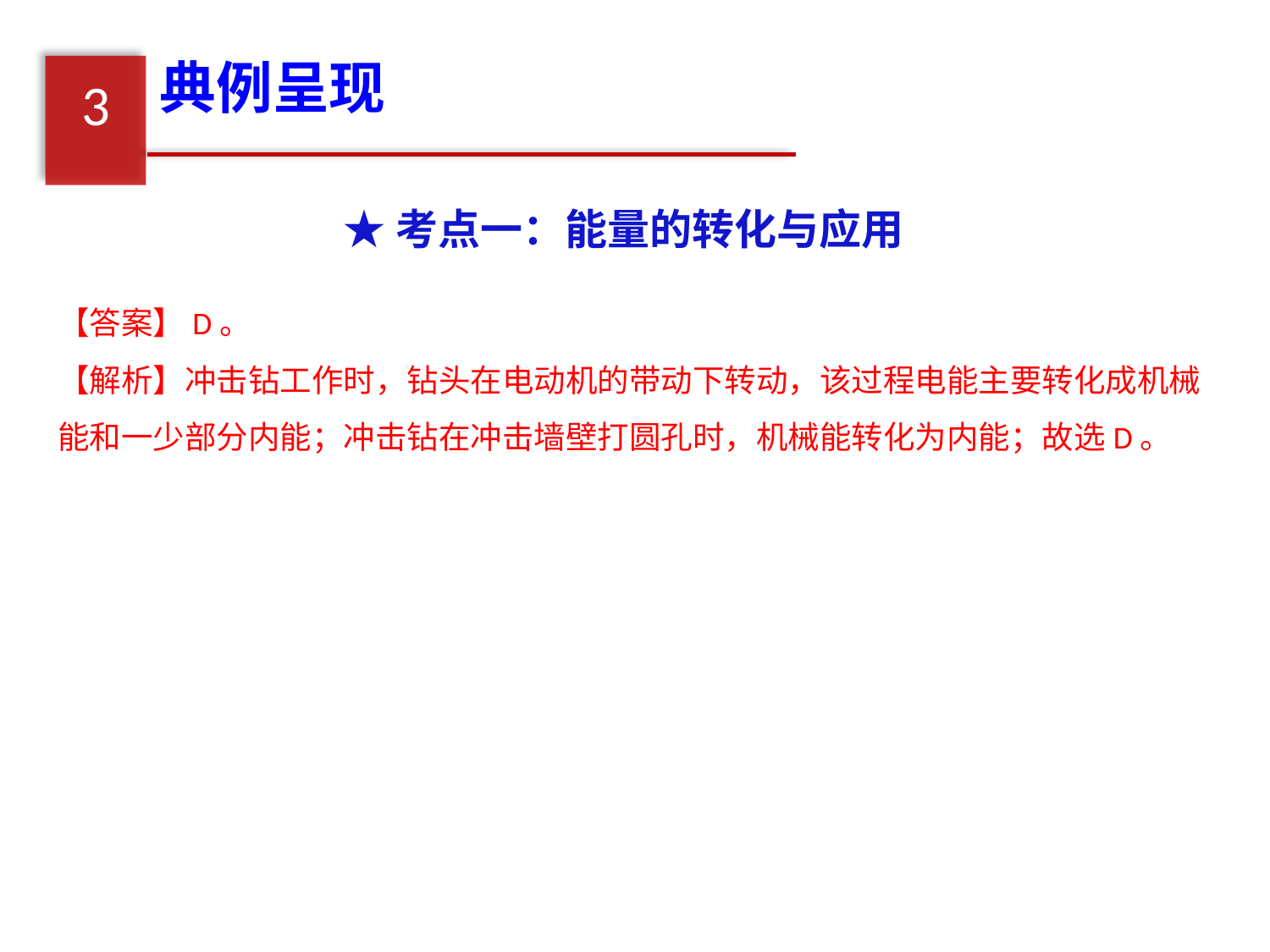

典例呈现

3
★考点一：能量的转化与应用
【答案】D。
【解析】冲击钻工作时，钻头在电动机的带动下转动，该过程电能主要转化成机械能和一少部分内能；冲击钻在冲击墙壁打圆孔时，机械能转化为内能；故选D。